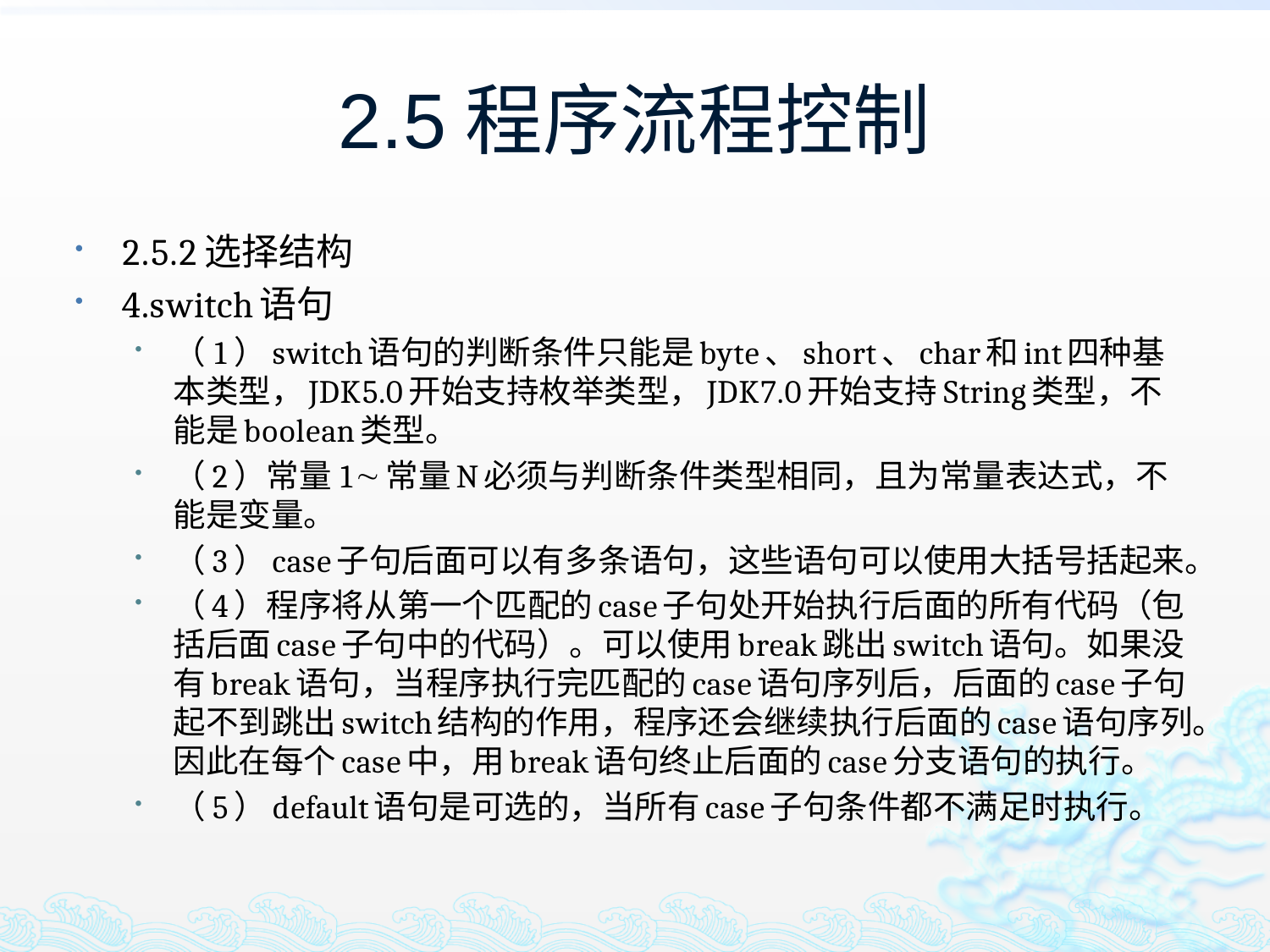

# 2.5程序流程控制
2.5.2选择结构
4.switch语句
（1）switch语句的判断条件只能是byte、short、char和int四种基本类型，JDK5.0开始支持枚举类型，JDK7.0开始支持String类型，不能是boolean类型。
（2）常量1∼常量N必须与判断条件类型相同，且为常量表达式，不能是变量。
（3）case子句后面可以有多条语句，这些语句可以使用大括号括起来。
（4）程序将从第一个匹配的case子句处开始执行后面的所有代码（包括后面case子句中的代码）。可以使用break跳出switch语句。如果没有break语句，当程序执行完匹配的case语句序列后，后面的case子句起不到跳出switch结构的作用，程序还会继续执行后面的case语句序列。因此在每个case中，用break语句终止后面的case分支语句的执行。
（5）default语句是可选的，当所有case子句条件都不满足时执行。